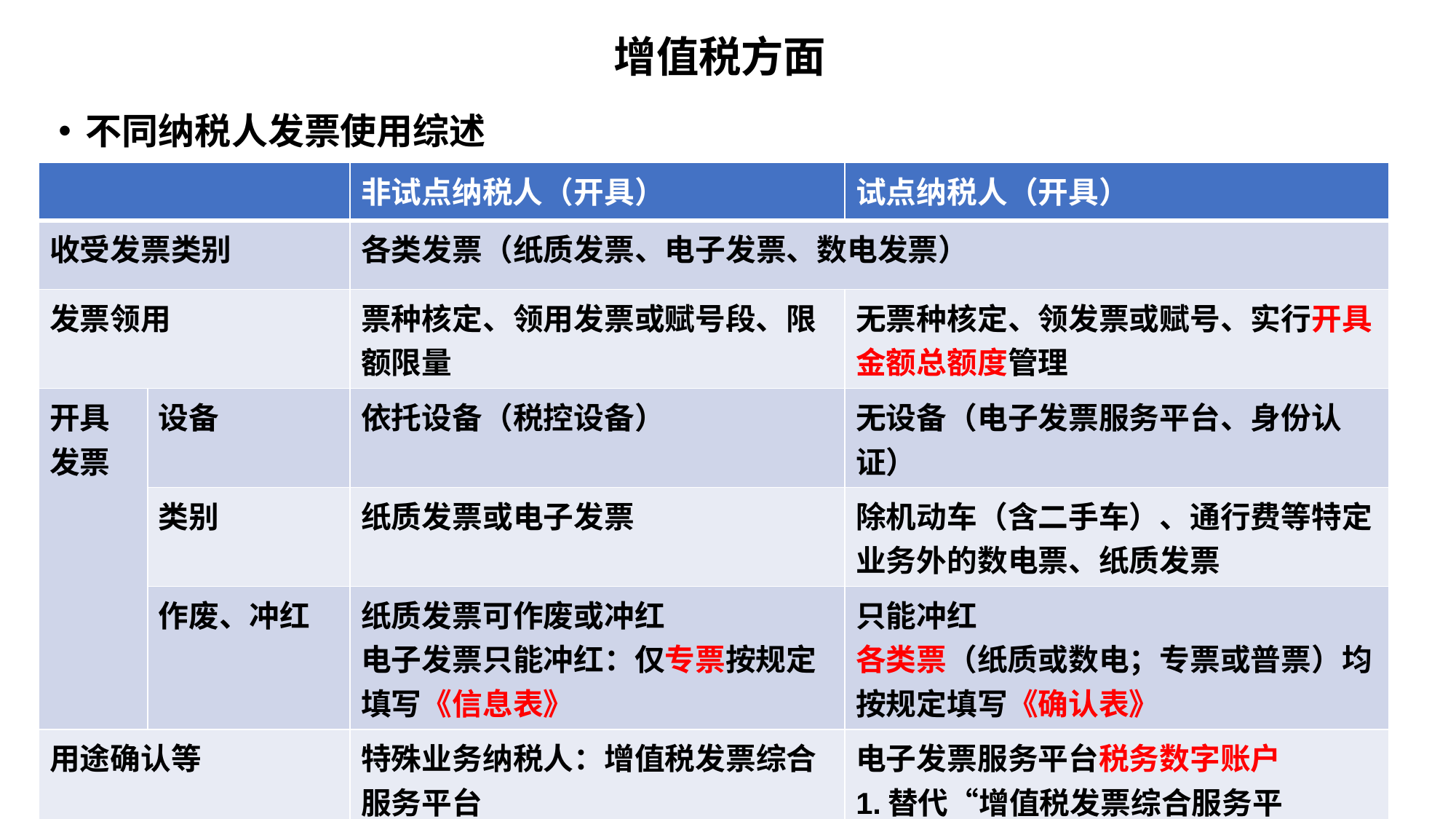

# 增值税方面
不同纳税人发票使用综述

|  |  | 非试点纳税人（开具） | 试点纳税人（开具） |
| --- | --- | --- | --- |
| 收受发票类别 |  | 各类发票（纸质发票、电子发票、数电发票） |  |
| 发票领用 |  | 票种核定、领用发票或赋号段、限额限量 | 无票种核定、领发票或赋号、实行开具金额总额度管理 |
| 开具发票 | 设备 | 依托设备（税控设备） | 无设备（电子发票服务平台、身份认证） |
|  | 类别 | 纸质发票或电子发票 | 除机动车（含二手车）、通行费等特定业务外的数电票、纸质发票 |
|  | 作废、冲红 | 纸质发票可作废或冲红 电子发票只能冲红：仅专票按规定填写《信息表》 | 只能冲红 各类票（纸质或数电；专票或普票）均按规定填写《确认表》 |
| 用途确认等 |  | 特殊业务纳税人：增值税发票综合服务平台 其他纳税人（2023年3月30日起）： 电子税务局税务数字账户 | 电子发票服务平台税务数字账户 1.替代“增值税发票综合服务平台”+“增值税发票查验平台”功能 2.用途确认抵扣凭证范围扩大 |